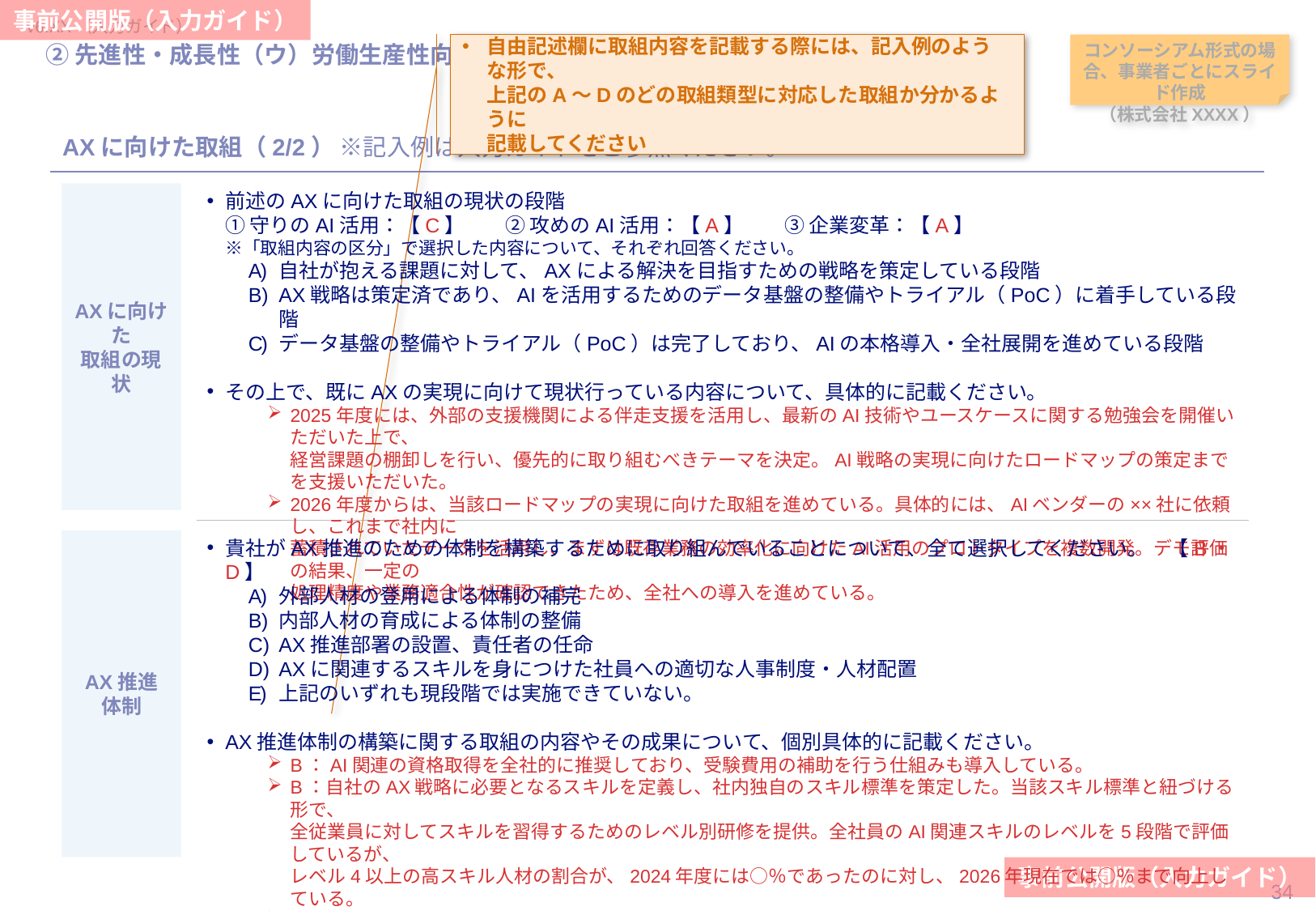

自由記述欄に取組内容を記載する際には、記入例のような形で、
上記のA～Dのどの取組類型に対応した取組か分かるように
記載してください
当スライドは作成任意
（AXに向けた取組に対する加点措置を希望の場合は必須）
#
②先進性・成長性（ウ）労働生産性向上
コンソーシアム形式の場合、事業者ごとにスライド作成
（株式会社XXXX）
AXに向けた取組（2/2） ※記入例は入力ガイドをご参照ください。
AXに向けた
取組の現状
前述のAXに向けた取組の現状の段階　
① 守りのAI活用：【C】　　② 攻めのAI活用：【A】　　③ 企業変革：【A】　
※「取組内容の区分」で選択した内容について、それぞれ回答ください。
自社が抱える課題に対して、AXによる解決を目指すための戦略を策定している段階
AX戦略は策定済であり、AIを活用するためのデータ基盤の整備やトライアル（PoC）に着手している段階
データ基盤の整備やトライアル（PoC）は完了しており、AIの本格導入・全社展開を進めている段階

その上で、既にAXの実現に向けて現状行っている内容について、具体的に記載ください。
2025年度には、外部の支援機関による伴走支援を活用し、最新のAI技術やユースケースに関する勉強会を開催いただいた上で、
経営課題の棚卸しを行い、優先的に取り組むべきテーマを決定。AI戦略の実現に向けたロードマップの策定までを支援いただいた。
2026年度からは、当該ロードマップの実現に向けた取組を進めている。具体的には、AIベンダーの××社に依頼し、これまで社内に
蓄積されていたデータを活用し、まずは既存業務の効率化に向けたAI活用のプロトタイプを複数開発。デモ評価の結果、一定の
処理精度や業務適合性が確認できたため、全社への導入を進めている。
貴社がAX推進のための体制を構築するために取り組んでいることについて、全て選択してください。　【B・D】
外部人材の登用による体制の補完
内部人材の育成による体制の整備
AX推進部署の設置、責任者の任命
AXに関連するスキルを身につけた社員への適切な人事制度・人材配置
上記のいずれも現段階では実施できていない。

AX推進体制の構築に関する取組の内容やその成果について、個別具体的に記載ください。
B：AI関連の資格取得を全社的に推奨しており、受験費用の補助を行う仕組みも導入している。
B：自社のAX戦略に必要となるスキルを定義し、社内独自のスキル標準を策定した。当該スキル標準と紐づける形で、
全従業員に対してスキルを習得するためのレベル別研修を提供。全社員のAI関連スキルのレベルを5段階で評価しているが、
レベル4以上の高スキル人材の割合が、2024年度には○％であったのに対し、2026年現在では○％まで向上している。
D：個人のスキルの習熟度を人事評価と連動させたり、AI・デジタル関連の資格を取得した社員に対しては奨励金の支給を
行ったりすることで、従業員のモチベーション向上に努めるとともに、高スキル人材の定着を図っている。
AX推進
体制